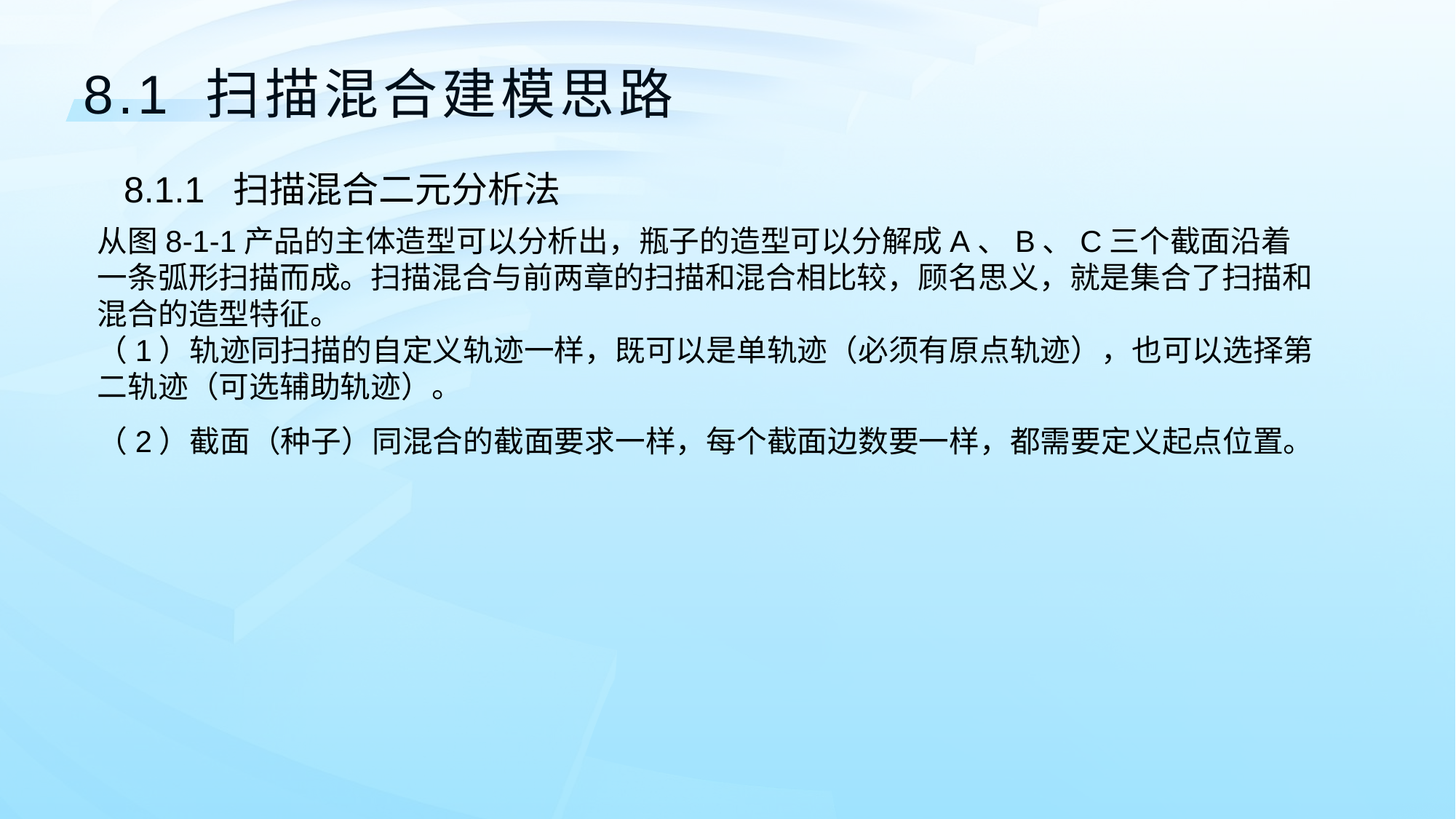

8.1 扫描混合建模思路
8.1.1	扫描混合二元分析法
从图8-1-1产品的主体造型可以分析出，瓶子的造型可以分解成A、B、C三个截面沿着一条弧形扫描而成。扫描混合与前两章的扫描和混合相比较，顾名思义，就是集合了扫描和混合的造型特征。（1）轨迹同扫描的自定义轨迹一样，既可以是单轨迹（必须有原点轨迹），也可以选择第二轨迹（可选辅助轨迹）。（2）截面（种子）同混合的截面要求一样，每个截面边数要一样，都需要定义起点位置。